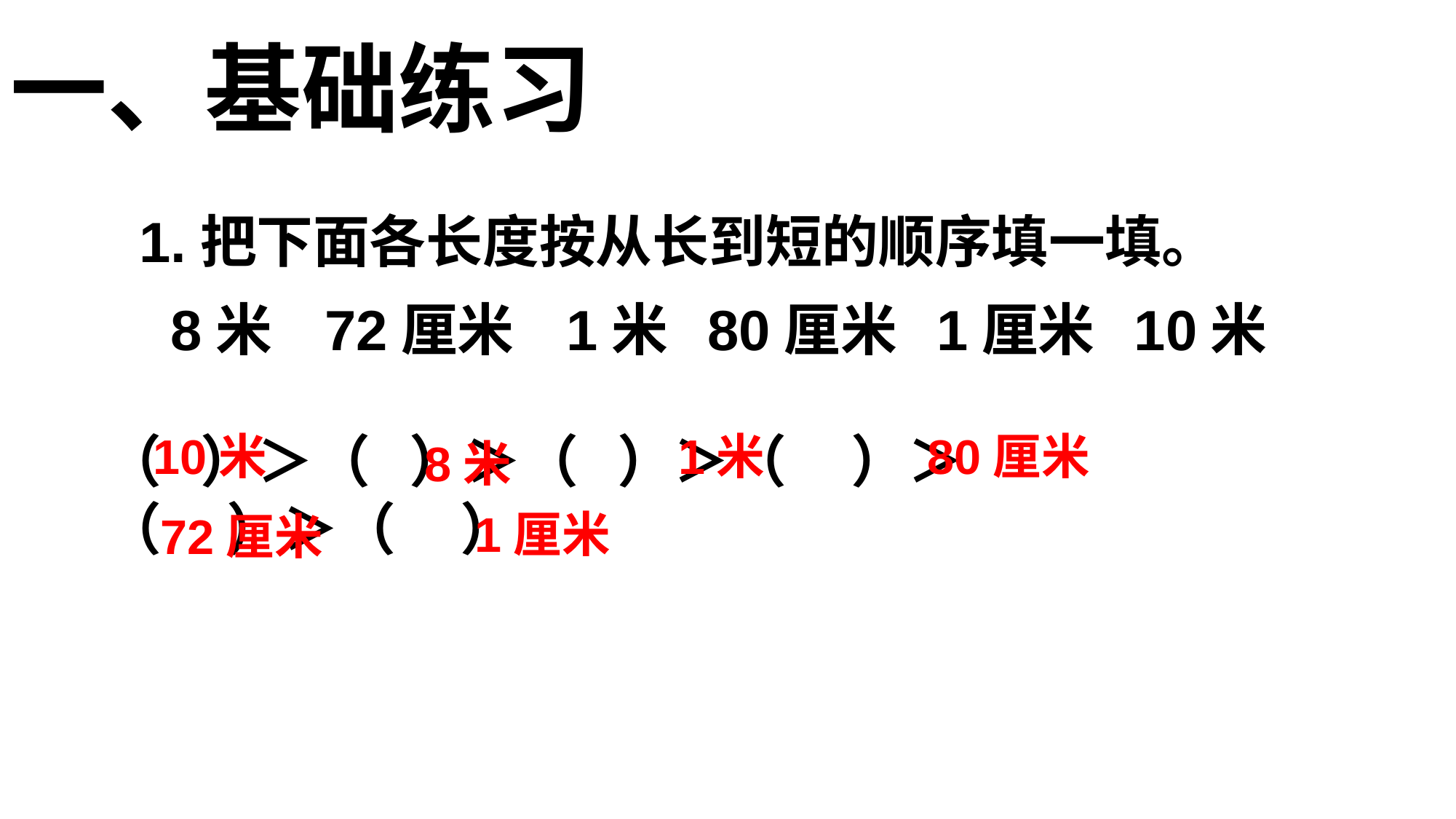

一、基础练习
1.把下面各长度按从长到短的顺序填一填。
  8米   72厘米   1米  80厘米  1厘米  10米
（   ）＞（   ）＞（   ）＞（     ）＞
（     ）＞（     ）
10米
1米
80厘米
8米
1厘米
72厘米